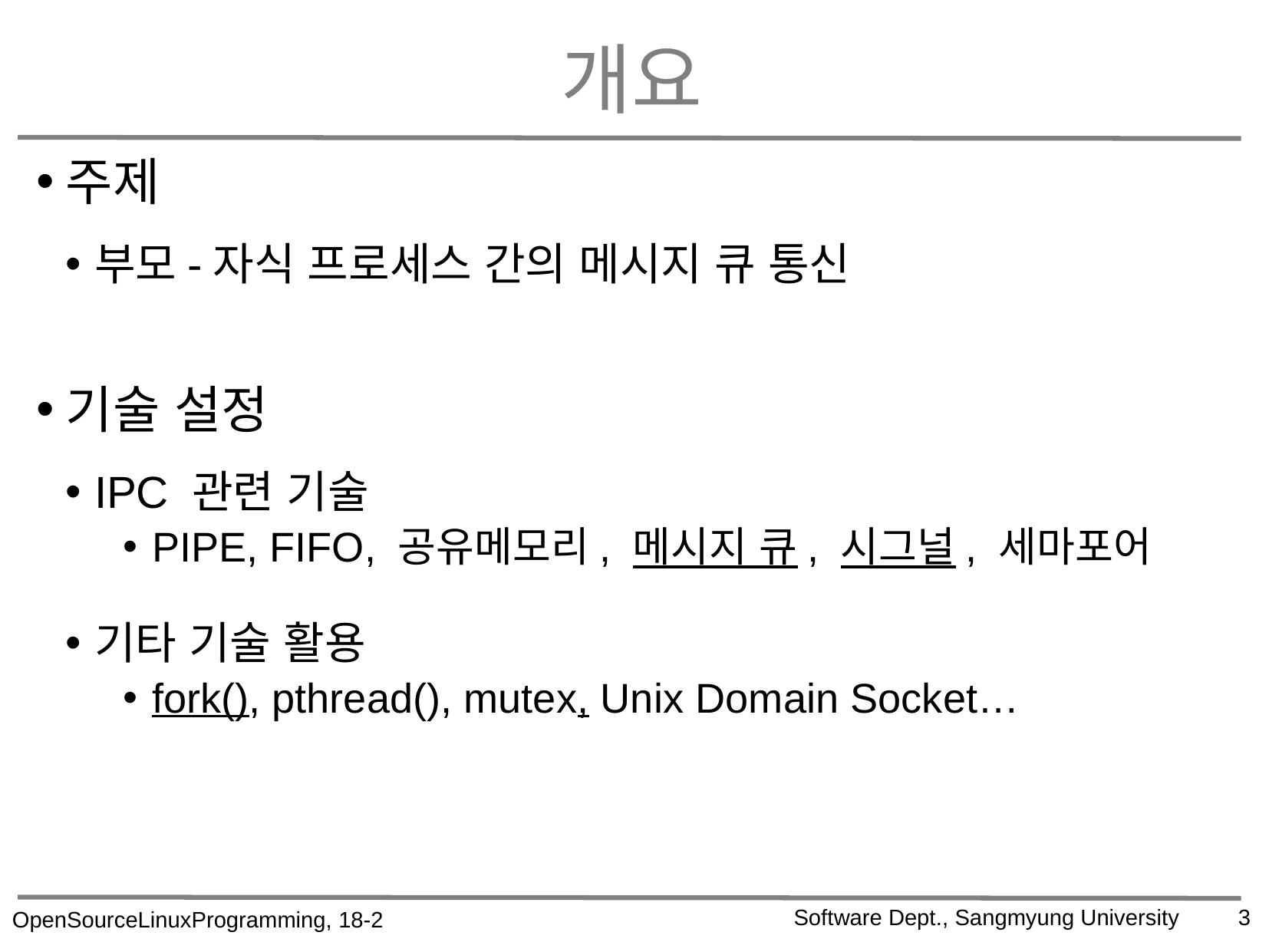

# 개요
주제
부모-자식 프로세스 간의 메시지 큐 통신

기술 설정
IPC 관련 기술
PIPE, FIFO, 공유메모리, 메시지 큐, 시그널, 세마포어

기타 기술 활용
fork(), pthread(), mutex, Unix Domain Socket…